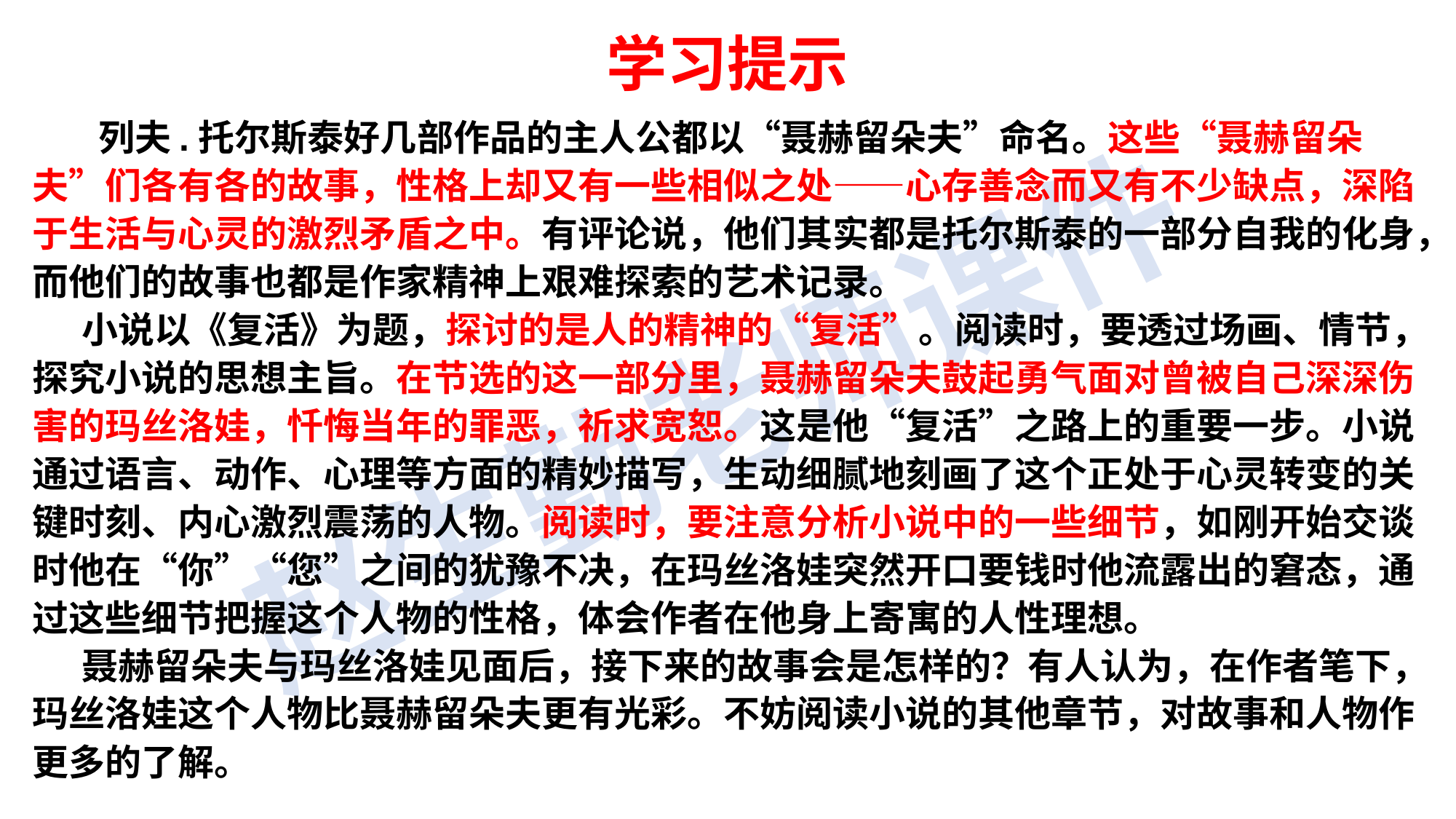

学习提示
       列夫.托尔斯泰好几部作品的主人公都以“聂赫留朵夫”命名。这些“聂赫留朵夫”们各有各的故事，性格上却又有一些相似之处——心存善念而又有不少缺点，深陷于生活与心灵的激烈矛盾之中。有评论说，他们其实都是托尔斯泰的一部分自我的化身，而他们的故事也都是作家精神上艰难探索的艺术记录。
     小说以《复活》为题，探讨的是人的精神的“复活”。阅读时，要透过场画、情节，探究小说的思想主旨。在节选的这一部分里，聂赫留朵夫鼓起勇气面对曾被自己深深伤害的玛丝洛娃，忏悔当年的罪恶，祈求宽恕。这是他“复活”之路上的重要一步。小说通过语言、动作、心理等方面的精妙描写，生动细腻地刻画了这个正处于心灵转变的关键时刻、内心激烈震荡的人物。阅读时，要注意分析小说中的一些细节，如刚开始交谈时他在“你”“您”之间的犹豫不决，在玛丝洛娃突然开口要钱时他流露出的窘态，通过这些细节把握这个人物的性格，体会作者在他身上寄寓的人性理想。
     聂赫留朵夫与玛丝洛娃见面后，接下来的故事会是怎样的？有人认为，在作者笔下，玛丝洛娃这个人物比聂赫留朵夫更有光彩。不妨阅读小说的其他章节，对故事和人物作更多的了解。